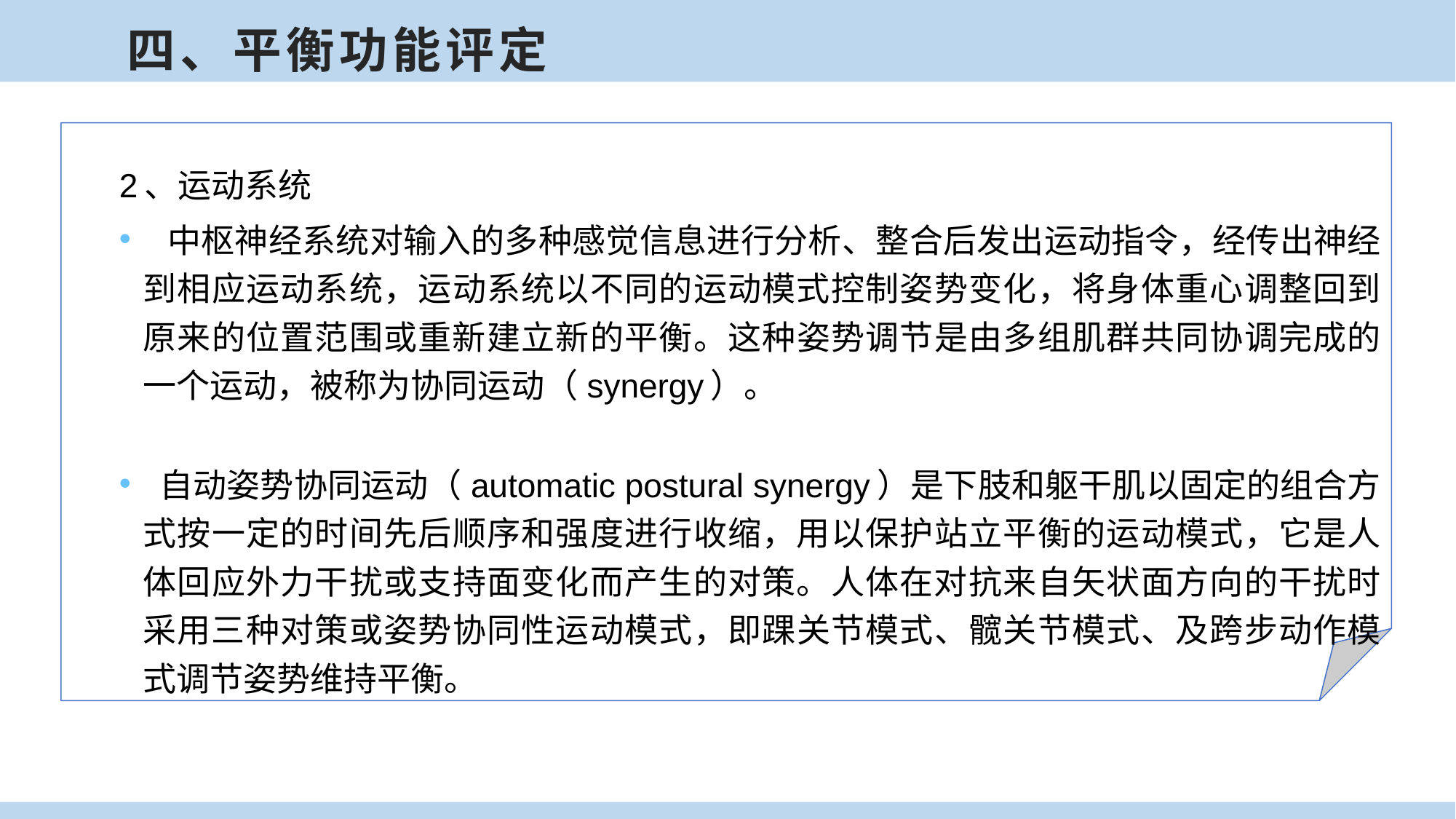

四、平衡功能评定

2、运动系统
  中枢神经系统对输入的多种感觉信息进行分析、整合后发出运动指令，经传出神经到相应运动系统，运动系统以不同的运动模式控制姿势变化，将身体重心调整回到原来的位置范围或重新建立新的平衡。这种姿势调节是由多组肌群共同协调完成的一个运动，被称为协同运动（synergy）。

 自动姿势协同运动（automatic postural synergy）是下肢和躯干肌以固定的组合方式按一定的时间先后顺序和强度进行收缩，用以保护站立平衡的运动模式，它是人体回应外力干扰或支持面变化而产生的对策。人体在对抗来自矢状面方向的干扰时采用三种对策或姿势协同性运动模式，即踝关节模式、髋关节模式、及跨步动作模式调节姿势维持平衡。